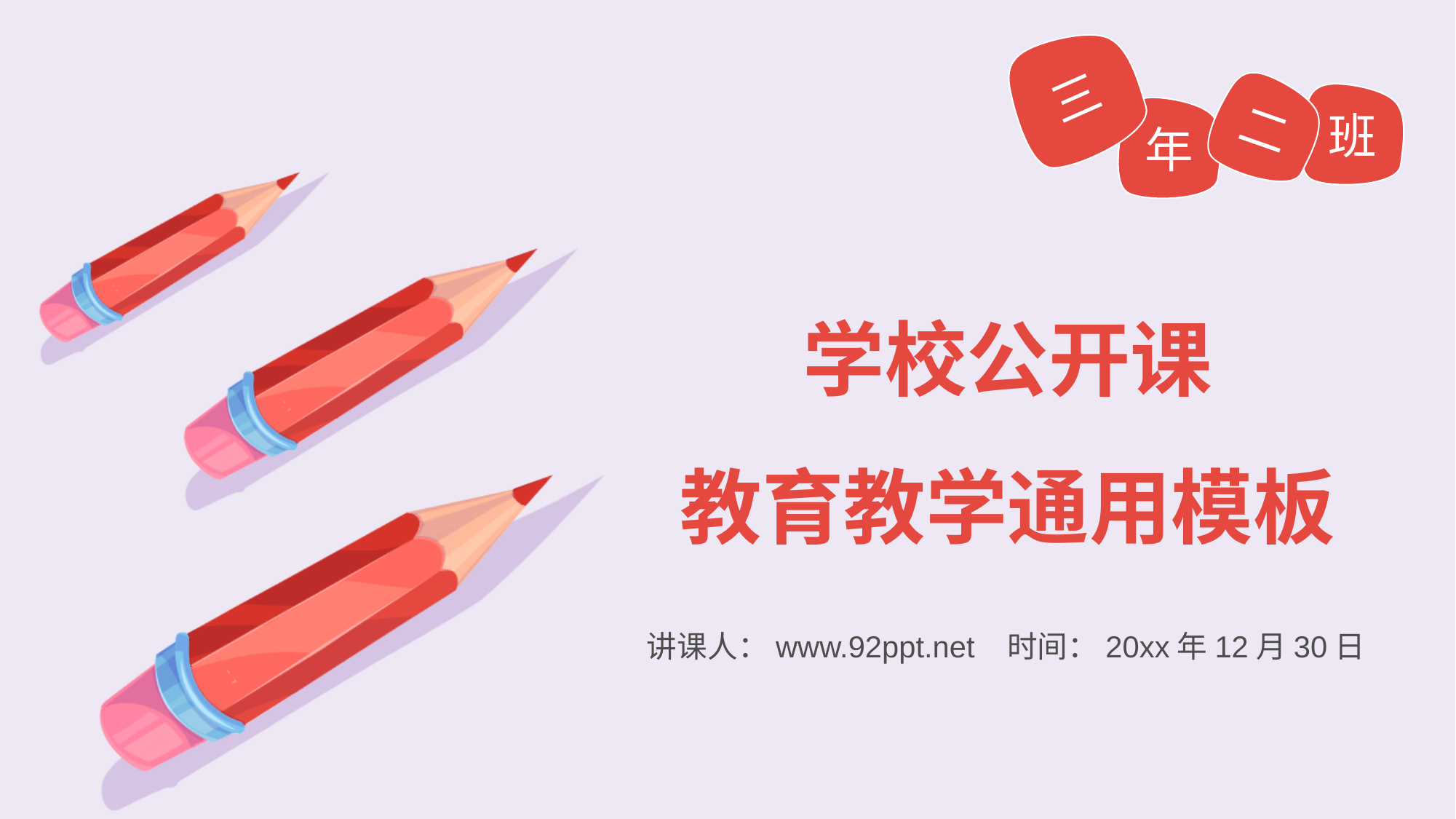

三
二
班
年
# 学校公开课 教育教学通用模板
讲课人：www.92ppt.net   时间：20xx年12月30日